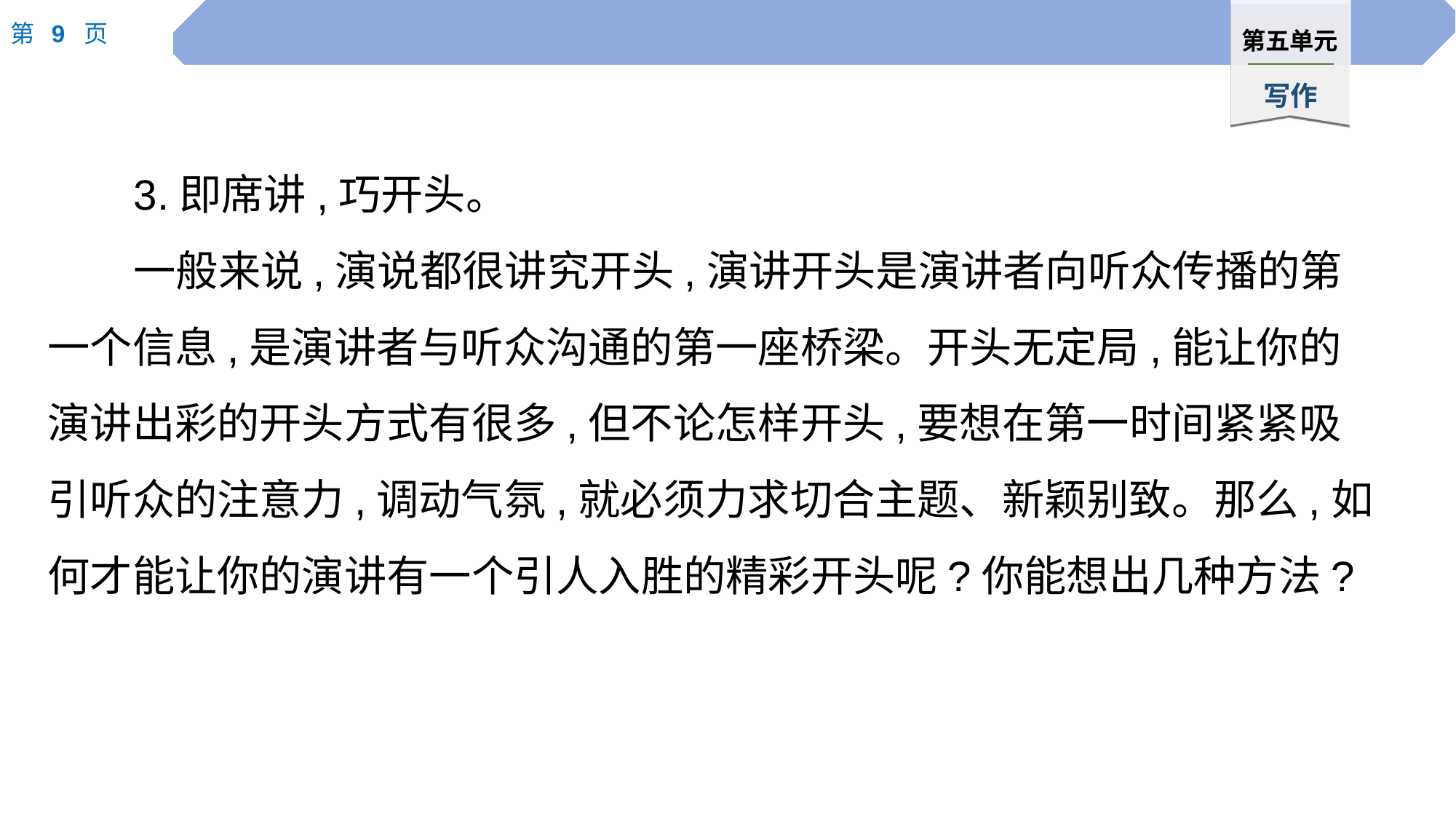

3.即席讲,巧开头。
一般来说,演说都很讲究开头,演讲开头是演讲者向听众传播的第一个信息,是演讲者与听众沟通的第一座桥梁。开头无定局,能让你的演讲出彩的开头方式有很多,但不论怎样开头,要想在第一时间紧紧吸引听众的注意力,调动气氛,就必须力求切合主题、新颖别致。那么,如何才能让你的演讲有一个引人入胜的精彩开头呢?你能想出几种方法?